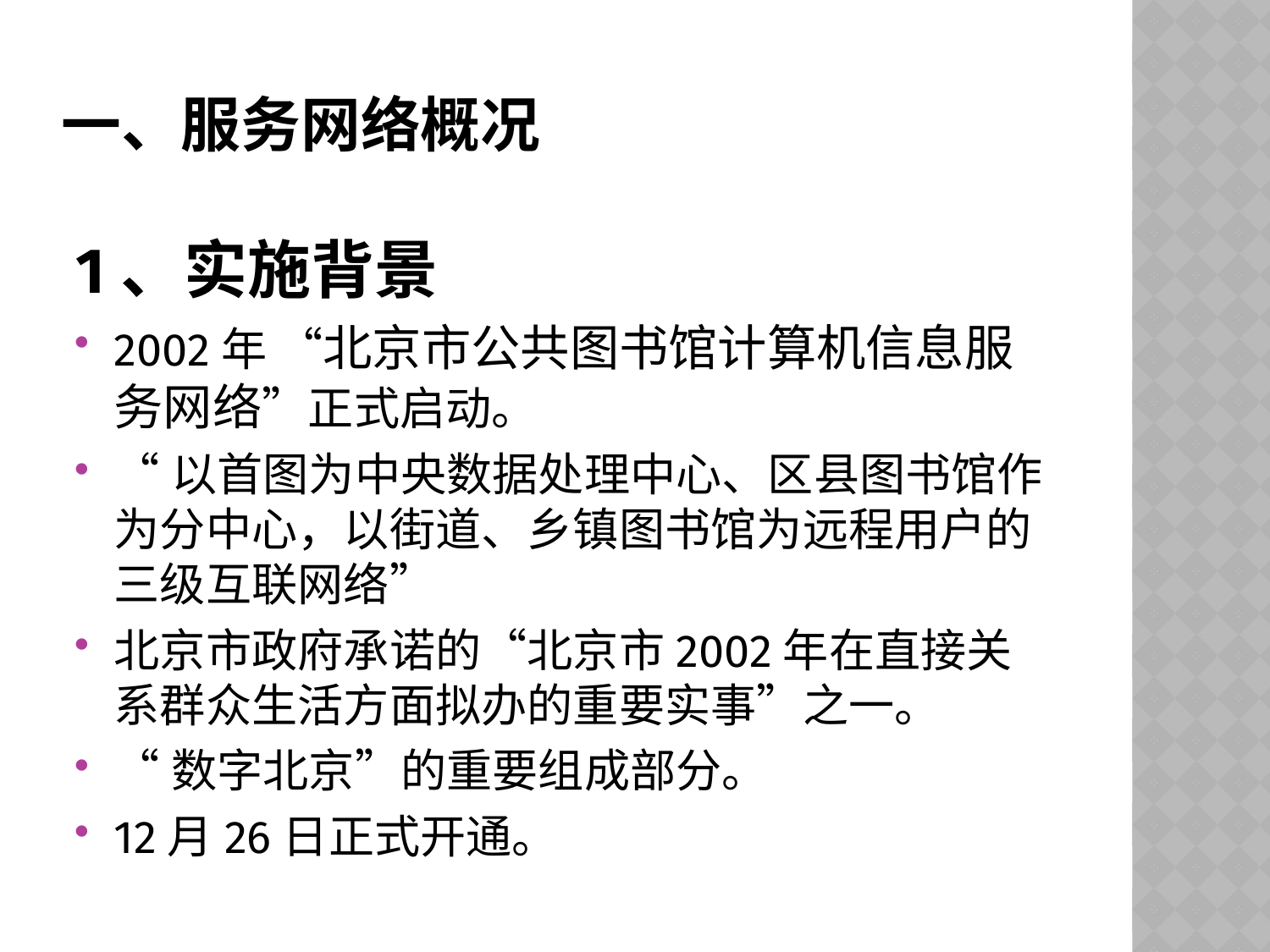

# 一、服务网络概况
1、实施背景
2002年 “北京市公共图书馆计算机信息服务网络”正式启动。
“以首图为中央数据处理中心、区县图书馆作为分中心，以街道、乡镇图书馆为远程用户的三级互联网络”
北京市政府承诺的“北京市2002年在直接关系群众生活方面拟办的重要实事”之一。
“数字北京”的重要组成部分。
12月26日正式开通。